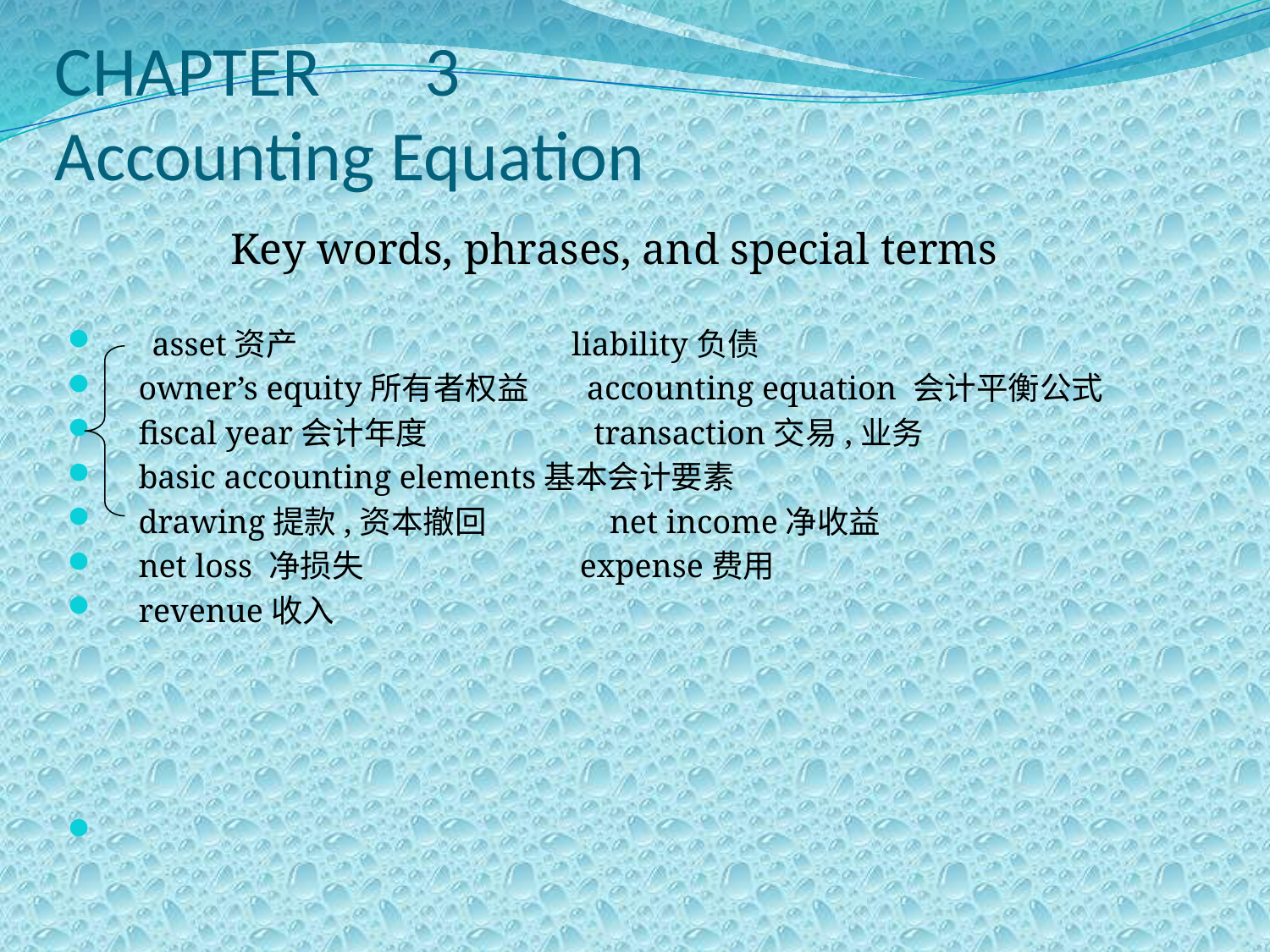

# CHAPTER　3 Accounting Equation
Key words, phrases, and special terms

　 asset资产                                     liability负债
    owner’s equity所有者权益       accounting equation 会计平衡公式
    fiscal year会计年度                      transaction交易,业务
    basic accounting elements基本会计要素
    drawing提款,资本撤回                net income净收益
    net loss 净损失                             expense费用
    revenue收入